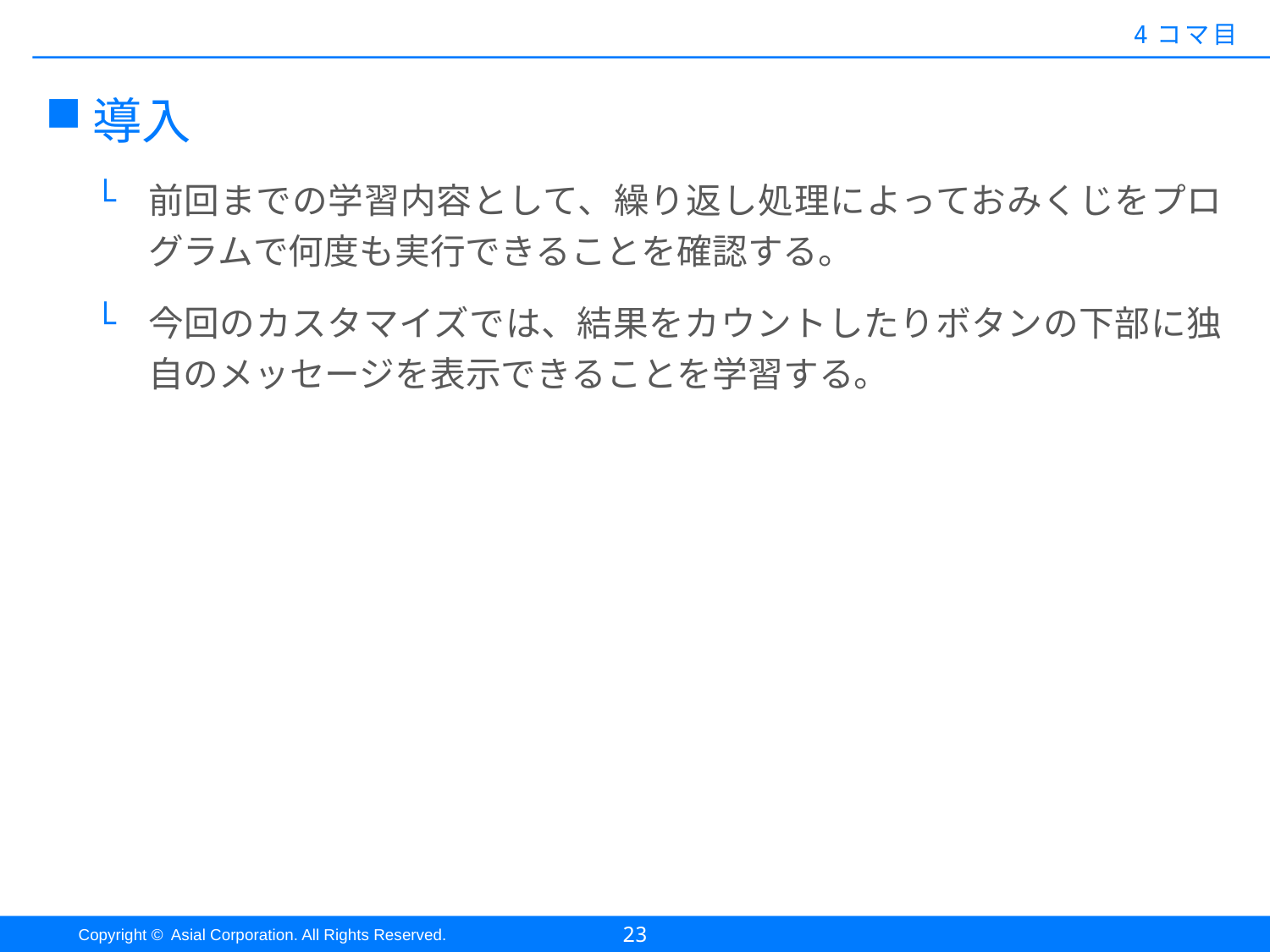

#
4コマ目
導入
前回までの学習内容として、繰り返し処理によっておみくじをプログラムで何度も実行できることを確認する。
今回のカスタマイズでは、結果をカウントしたりボタンの下部に独自のメッセージを表示できることを学習する。
23